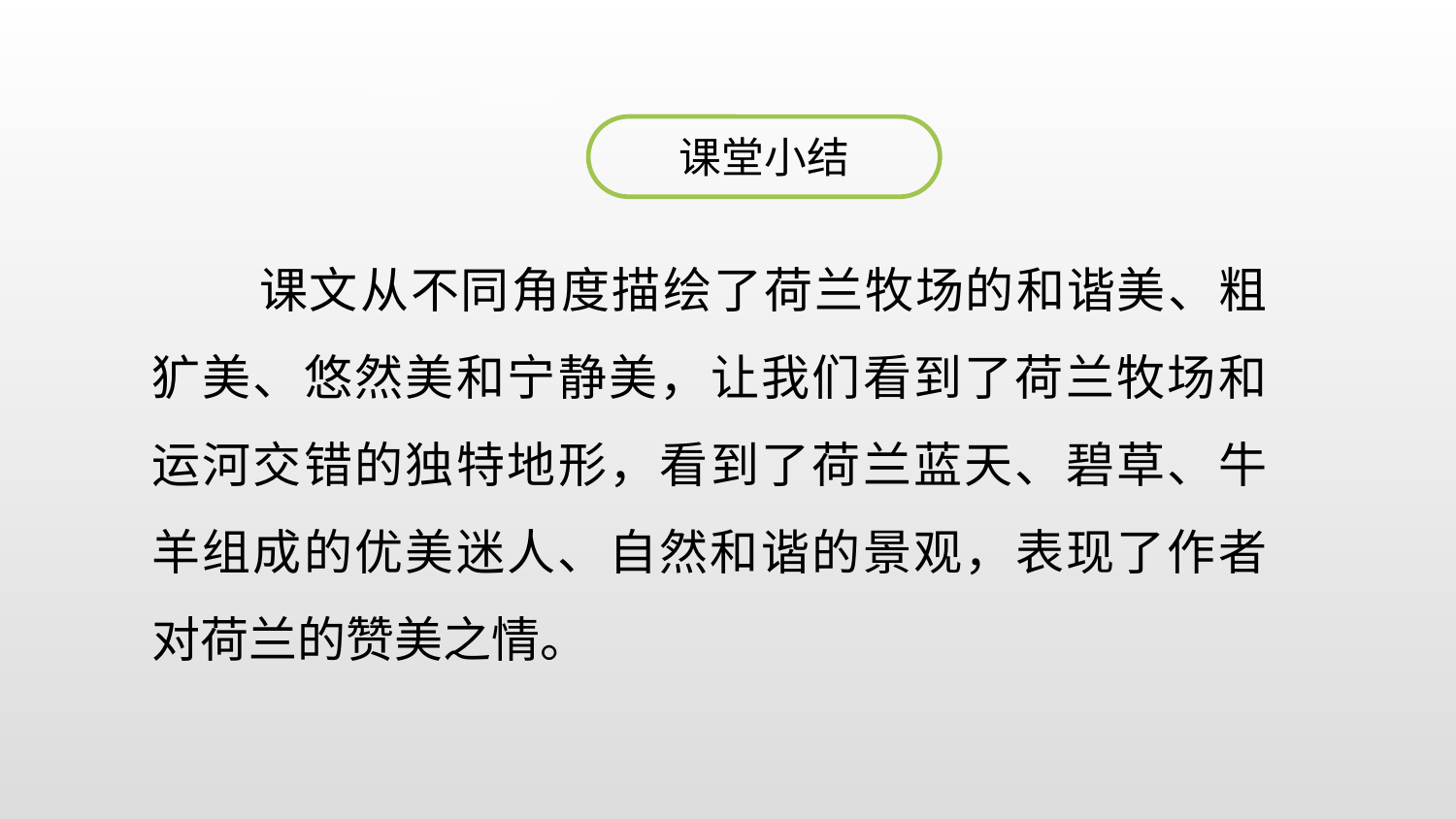

课堂小结
    课文从不同角度描绘了荷兰牧场的和谐美、粗犷美、悠然美和宁静美，让我们看到了荷兰牧场和运河交错的独特地形，看到了荷兰蓝天、碧草、牛羊组成的优美迷人、自然和谐的景观，表现了作者对荷兰的赞美之情。